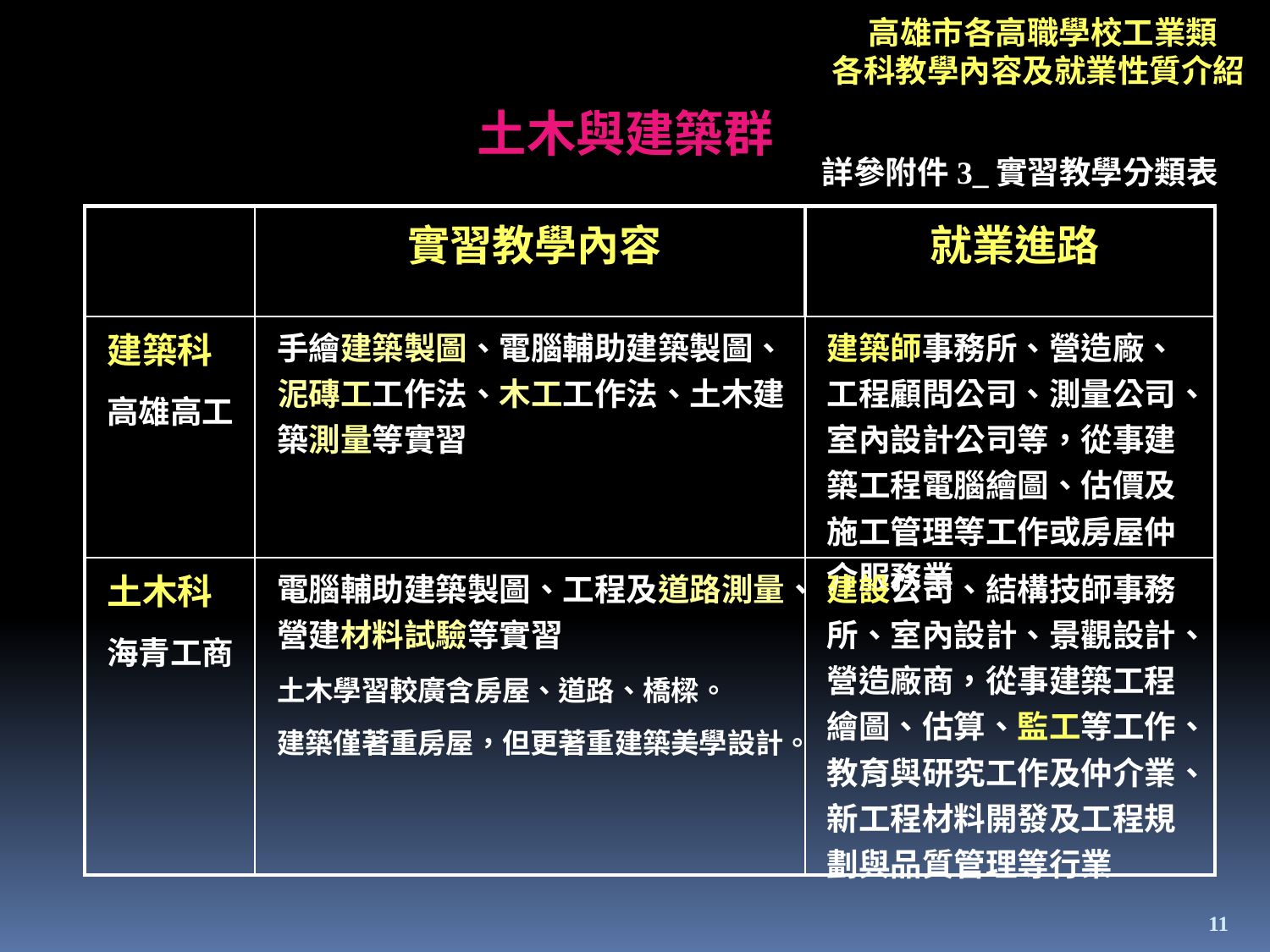

高雄市各高職學校工業類
各科教學內容及就業性質介紹
土木與建築群
詳參附件3_實習教學分類表
|  | 實習教學內容 | 就業進路 |
| --- | --- | --- |
| 建築科 高雄高工 | 手繪建築製圖、電腦輔助建築製圖、泥磚工工作法、木工工作法、土木建築測量等實習 | 建築師事務所、營造廠、工程顧問公司、測量公司、室內設計公司等，從事建築工程電腦繪圖、估價及施工管理等工作或房屋仲介服務業 |
| 土木科 海青工商 | 電腦輔助建築製圖、工程及道路測量、營建材料試驗等實習 土木學習較廣含房屋、道路、橋樑。 建築僅著重房屋，但更著重建築美學設計。 | 建設公司、結構技師事務所、室內設計、景觀設計、營造廠商，從事建築工程繪圖、估算、監工等工作、教育與研究工作及仲介業、新工程材料開發及工程規劃與品質管理等行業 |
11